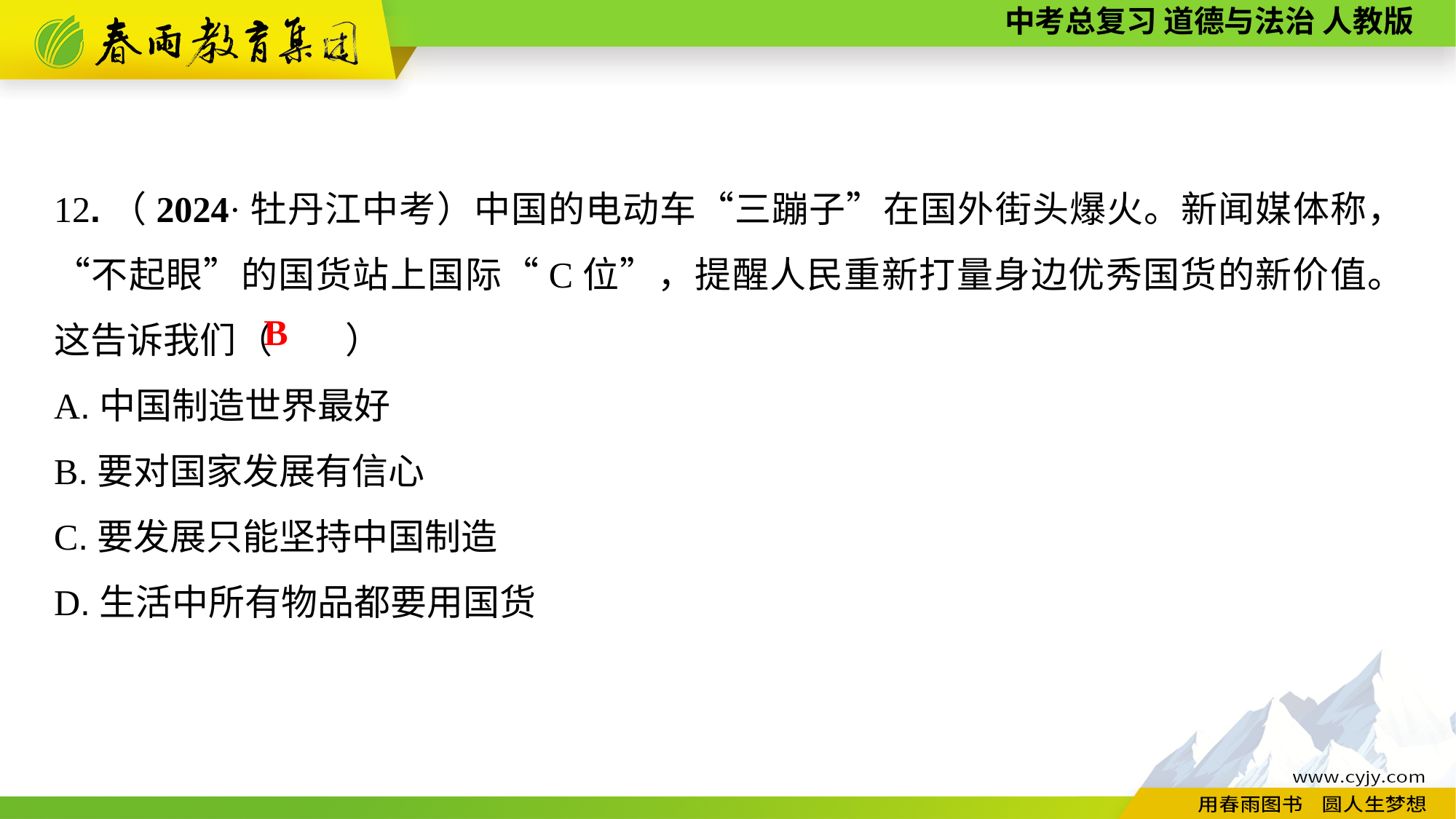

12.（2024·牡丹江中考）中国的电动车“三蹦子”在国外街头爆火。新闻媒体称，“不起眼”的国货站上国际“C位”，提醒人民重新打量身边优秀国货的新价值。这告诉我们（　　）
A.中国制造世界最好
B.要对国家发展有信心
C.要发展只能坚持中国制造
D.生活中所有物品都要用国货
B